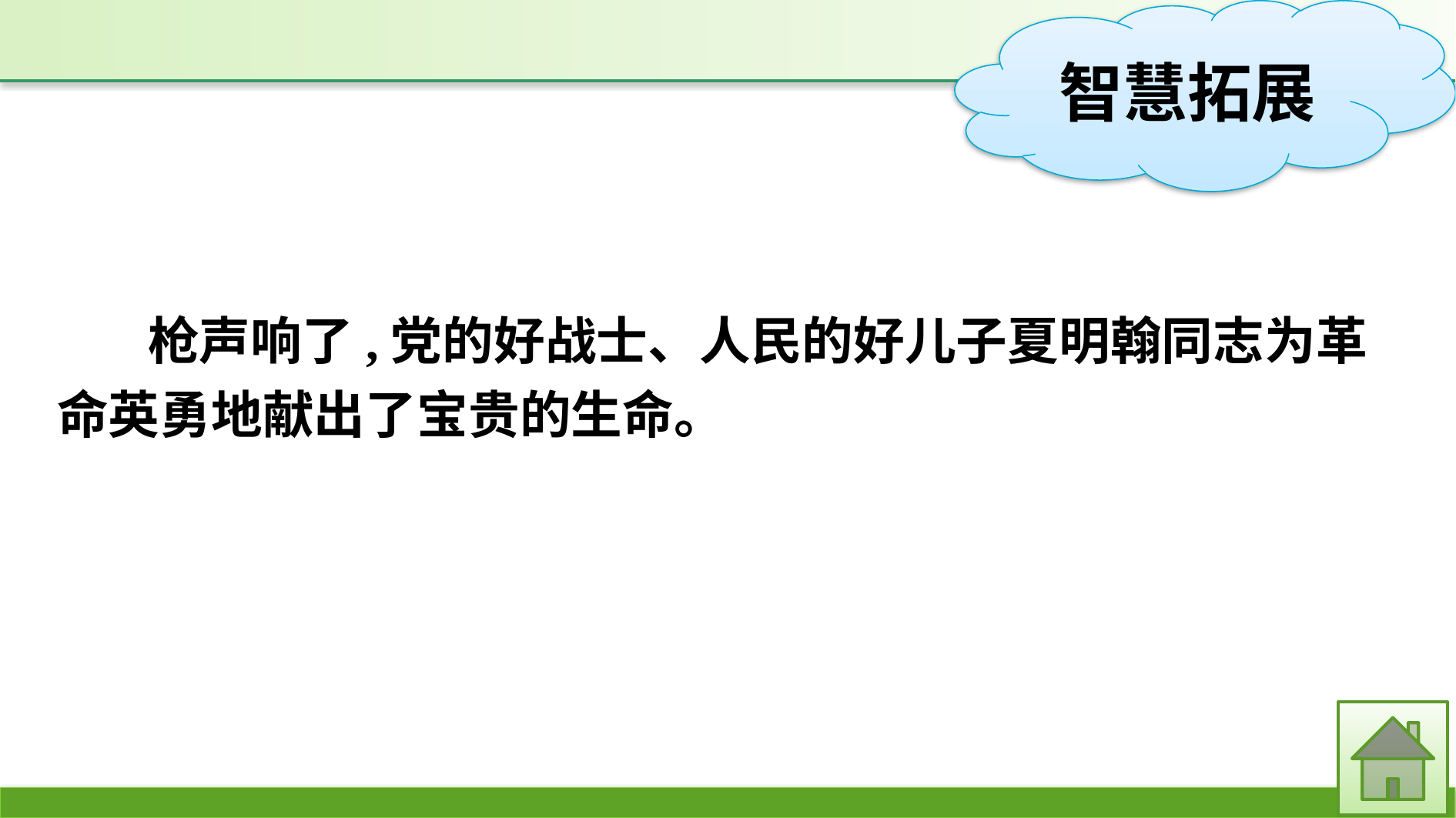

枪声响了,党的好战士、人民的好儿子夏明翰同志为革命英勇地献出了宝贵的生命。